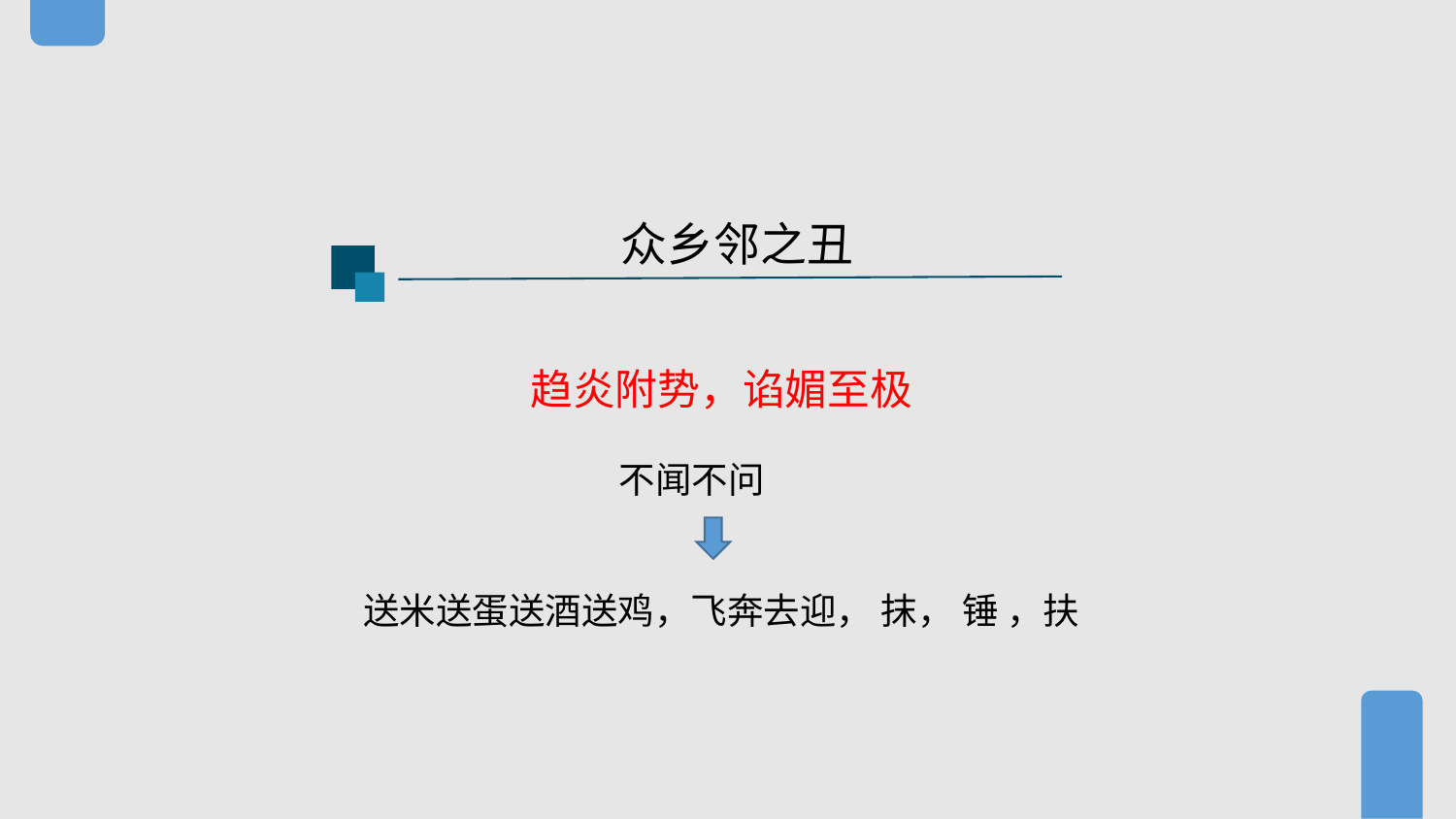

众乡邻之丑

                     趋炎附势，谄媚至极

                                   不闻不问

    送米送蛋送酒送鸡，飞奔去迎， 抹， 锤 ，扶